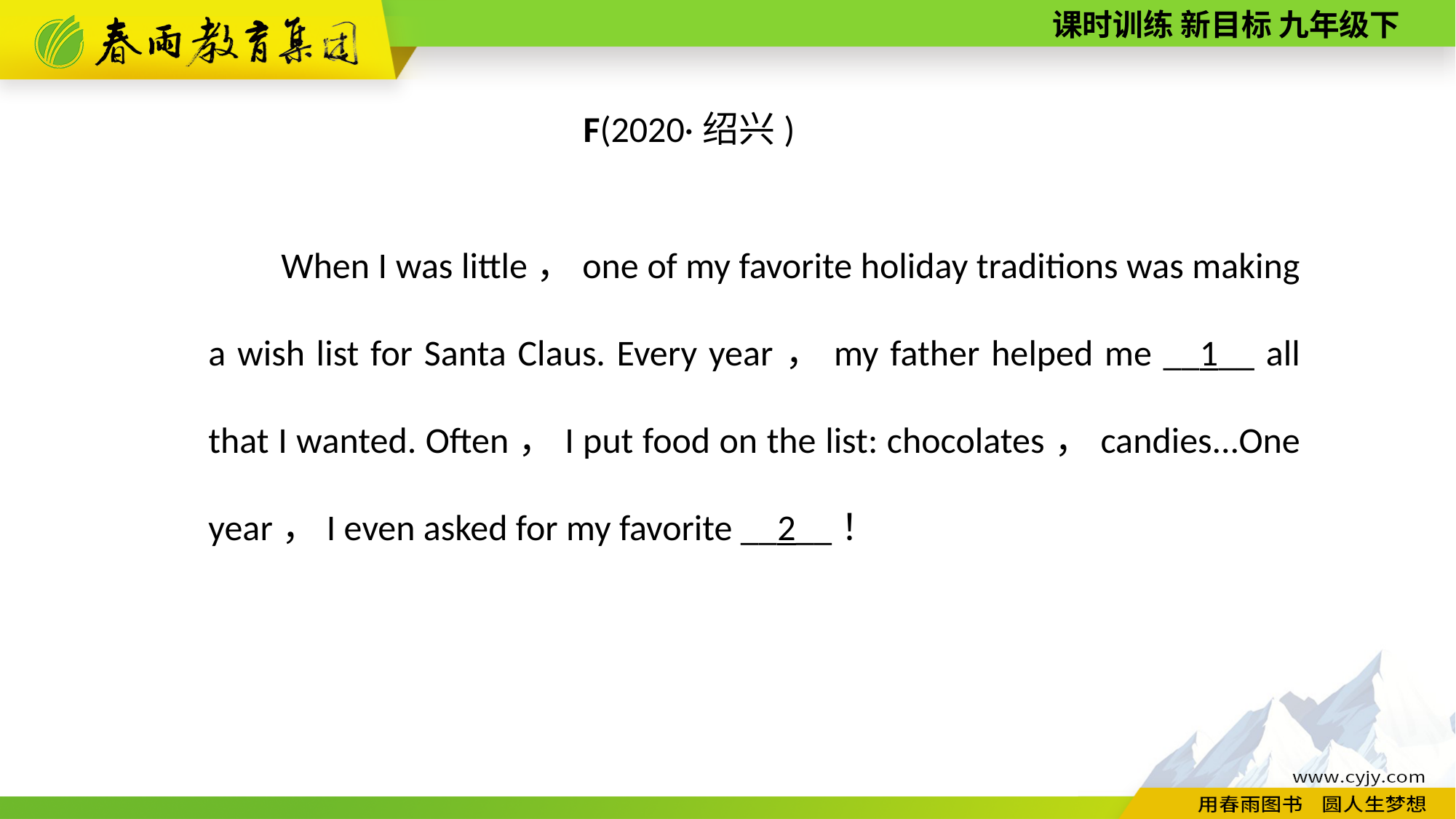

F(2020·绍兴)
When I was little，one of my favorite holiday traditions was making a wish list for Santa Claus. Every year，my father helped me __1__ all that I wanted. Often，I put food on the list: chocolates，candies...One year，I even asked for my favorite __2__！